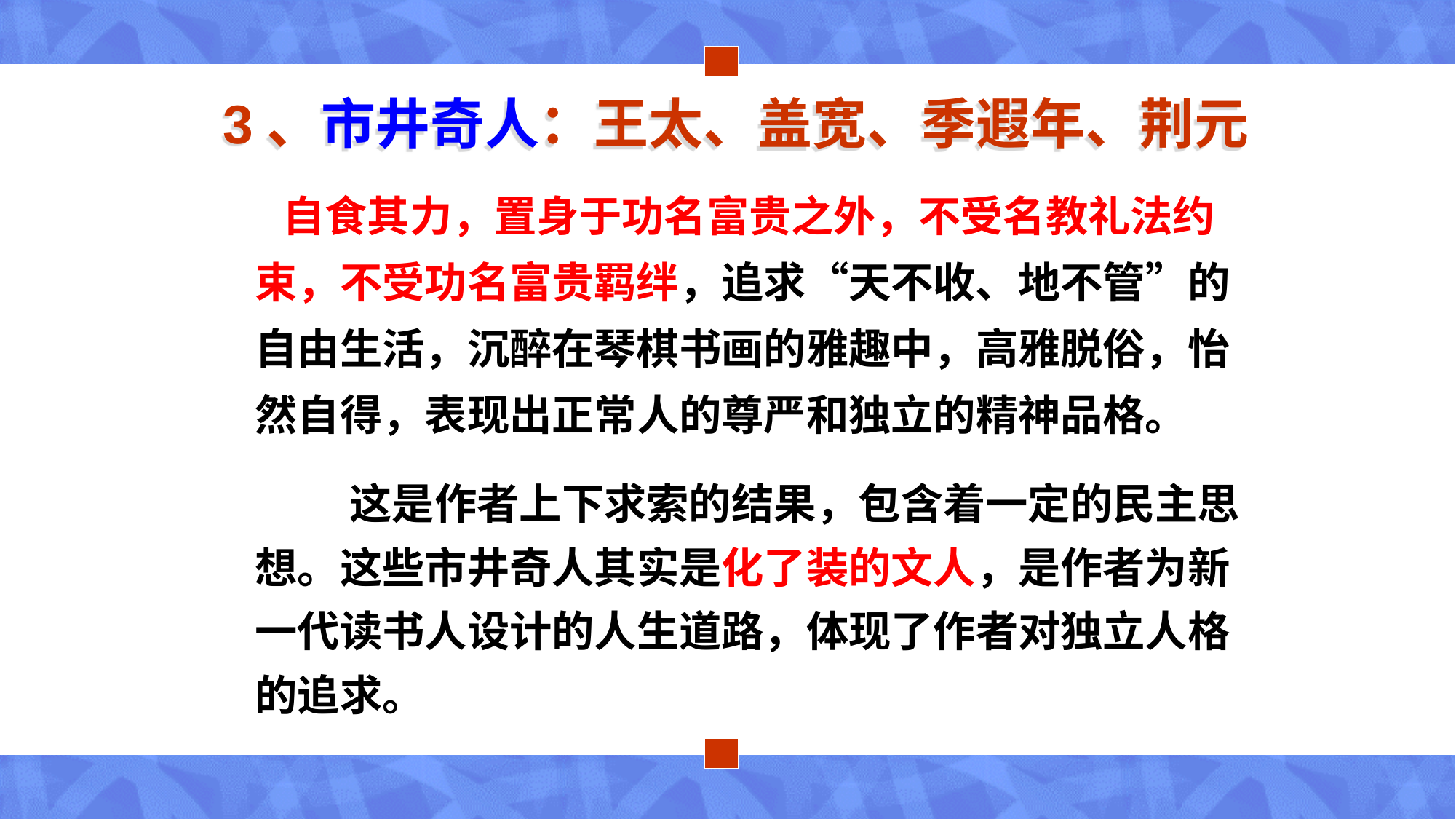

# 3、市井奇人：王太、盖宽、季遐年、荆元
                        自食其力，置身于功名富贵之外，不受名教礼法约束，不受功名富贵羁绊，追求“天不收、地不管”的自由生活，沉醉在琴棋书画的雅趣中，高雅脱俗，怡然自得，表现出正常人的尊严和独立的精神品格。
             这是作者上下求索的结果，包含着一定的民主思想。这些市井奇人其实是化了装的文人，是作者为新一代读书人设计的人生道路，体现了作者对独立人格的追求。